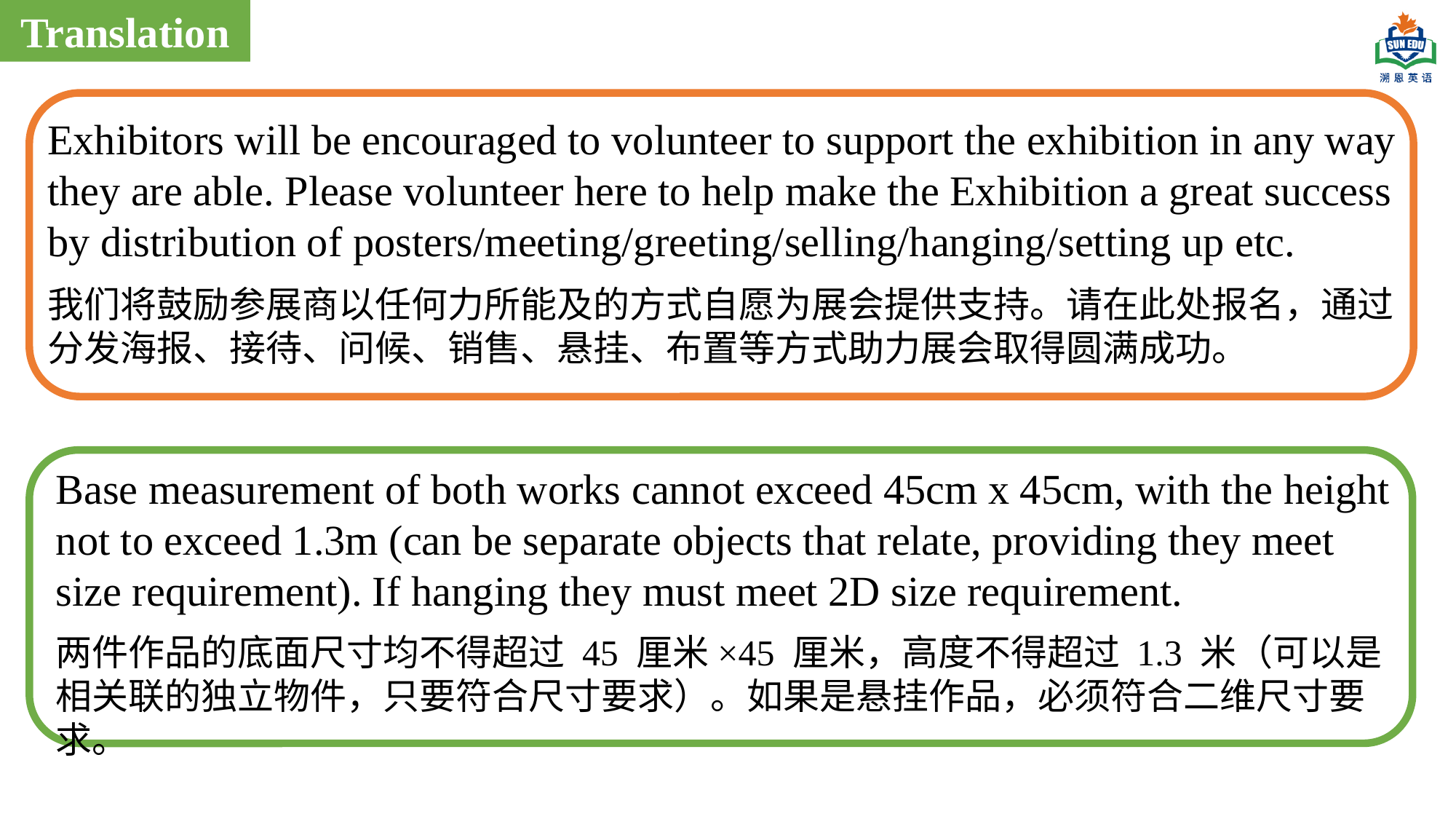

Translation

Exhibitors will be encouraged to volunteer to support the exhibition in any way they are able. Please volunteer here to help make the Exhibition a great success by distribution of posters/meeting/greeting/selling/hanging/setting up etc.
我们将鼓励参展商以任何力所能及的方式自愿为展会提供支持。请在此处报名，通过分发海报、接待、问候、销售、悬挂、布置等方式助力展会取得圆满成功。

Base measurement of both works cannot exceed 45cm x 45cm, with the height not to exceed 1.3m (can be separate objects that relate, providing they meet size requirement). If hanging they must meet 2D size requirement.

两件作品的底面尺寸均不得超过 45 厘米×45 厘米，高度不得超过 1.3 米（可以是相关联的独立物件，只要符合尺寸要求）。如果是悬挂作品，必须符合二维尺寸要求。